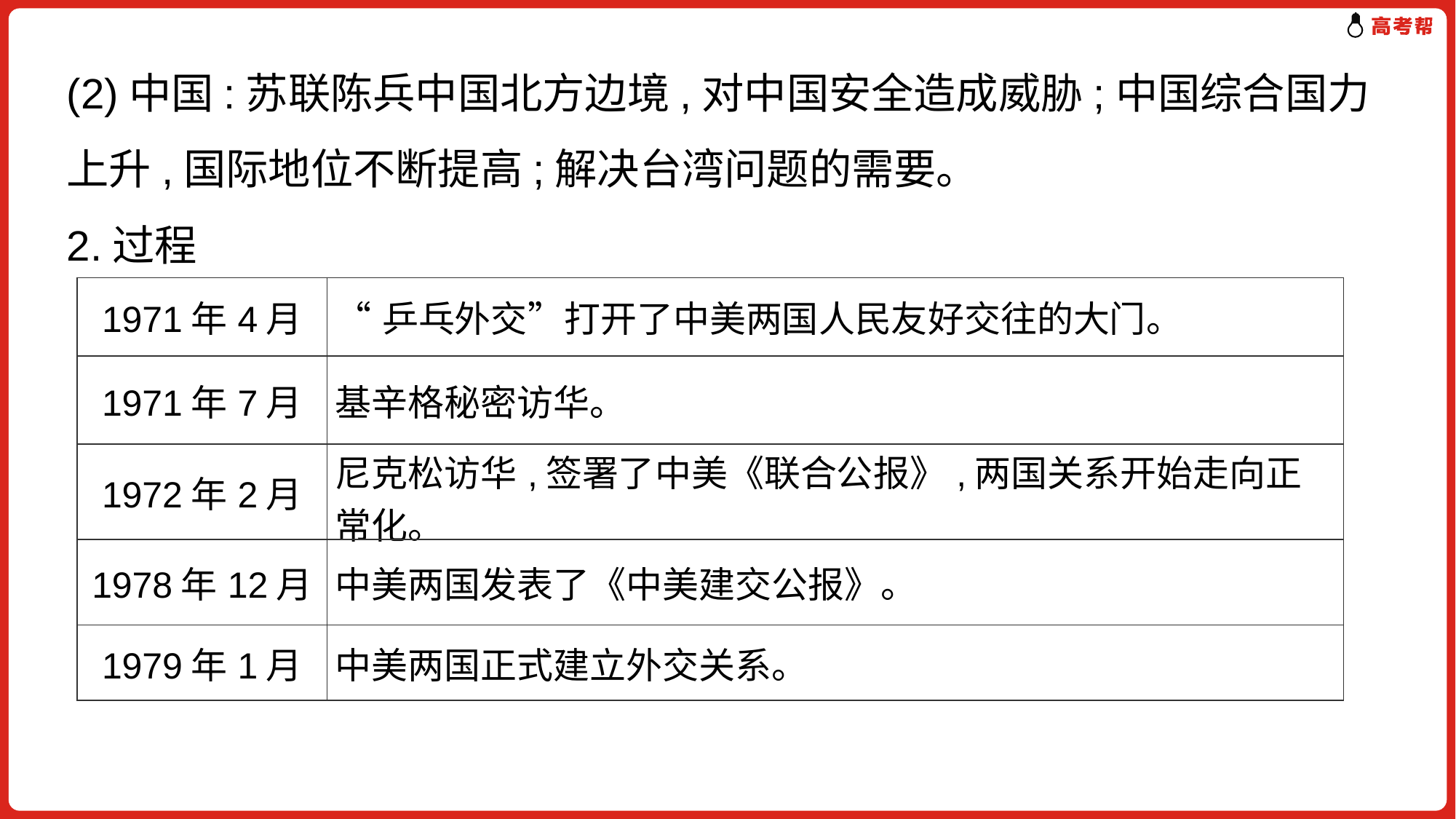

(2)中国:苏联陈兵中国北方边境,对中国安全造成威胁;中国综合国力上升,国际地位不断提高;解决台湾问题的需要。
2.过程
| 1971年4月 | “乒乓外交”打开了中美两国人民友好交往的大门。 |
| --- | --- |
| 1971年7月 | 基辛格秘密访华。 |
| 1972年2月 | 尼克松访华,签署了中美《联合公报》,两国关系开始走向正常化。 |
| 1978年12月 | 中美两国发表了《中美建交公报》。 |
| 1979年1月 | 中美两国正式建立外交关系。 |